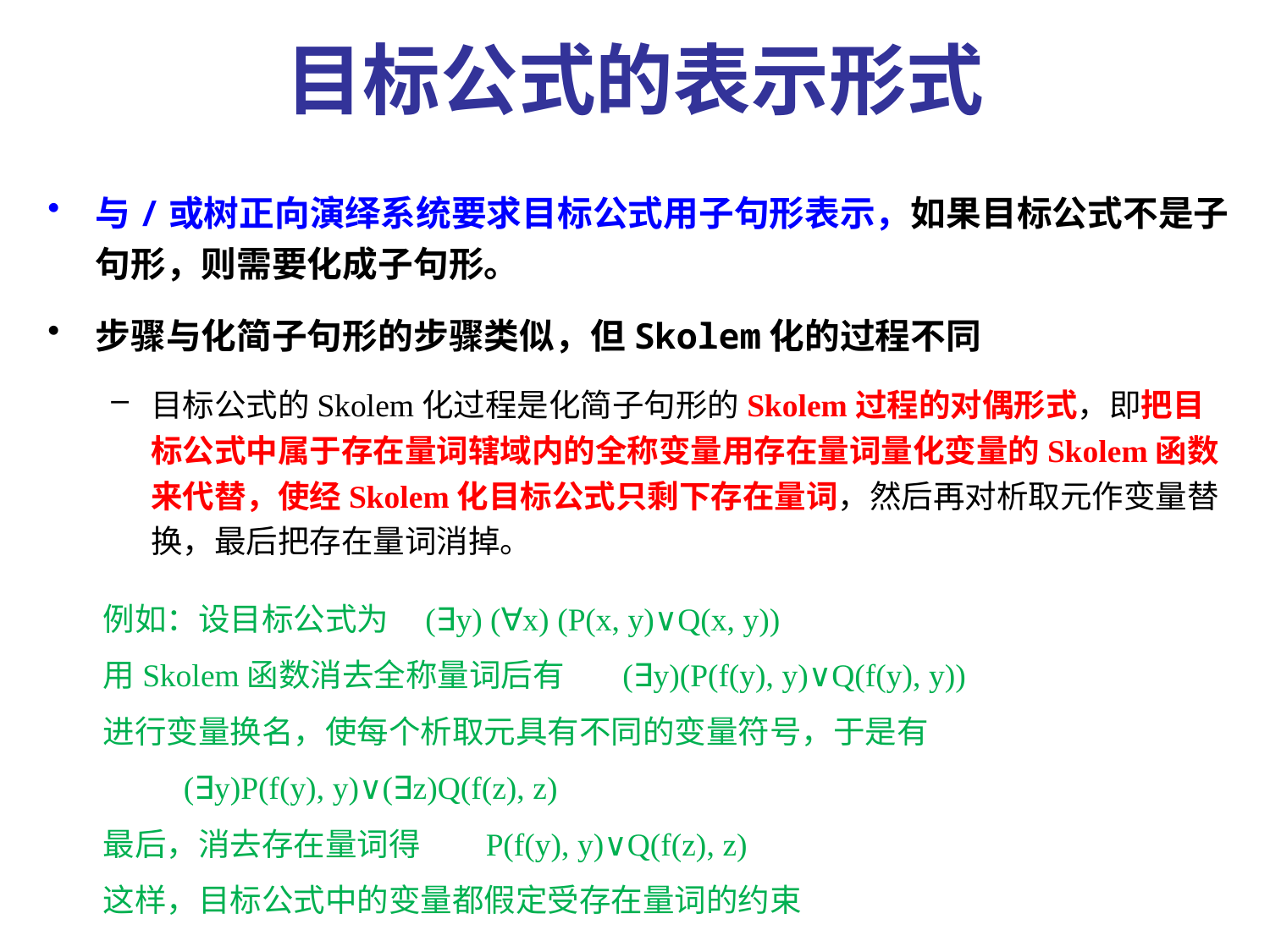

# 目标公式的表示形式
与/或树正向演绎系统要求目标公式用子句形表示，如果目标公式不是子句形，则需要化成子句形。
步骤与化简子句形的步骤类似，但Skolem化的过程不同
目标公式的Skolem化过程是化简子句形的Skolem过程的对偶形式，即把目标公式中属于存在量词辖域内的全称变量用存在量词量化变量的Skolem函数来代替，使经Skolem化目标公式只剩下存在量词，然后再对析取元作变量替换，最后把存在量词消掉。
例如：设目标公式为    (∃y) (∀x) (P(x, y)∨Q(x, y))
用Skolem函数消去全称量词后有       (∃y)(P(f(y), y)∨Q(f(y), y))
进行变量换名，使每个析取元具有不同的变量符号，于是有
          (∃y)P(f(y), y)∨(∃z)Q(f(z), z)
最后，消去存在量词得        P(f(y), y)∨Q(f(z), z)
这样，目标公式中的变量都假定受存在量词的约束